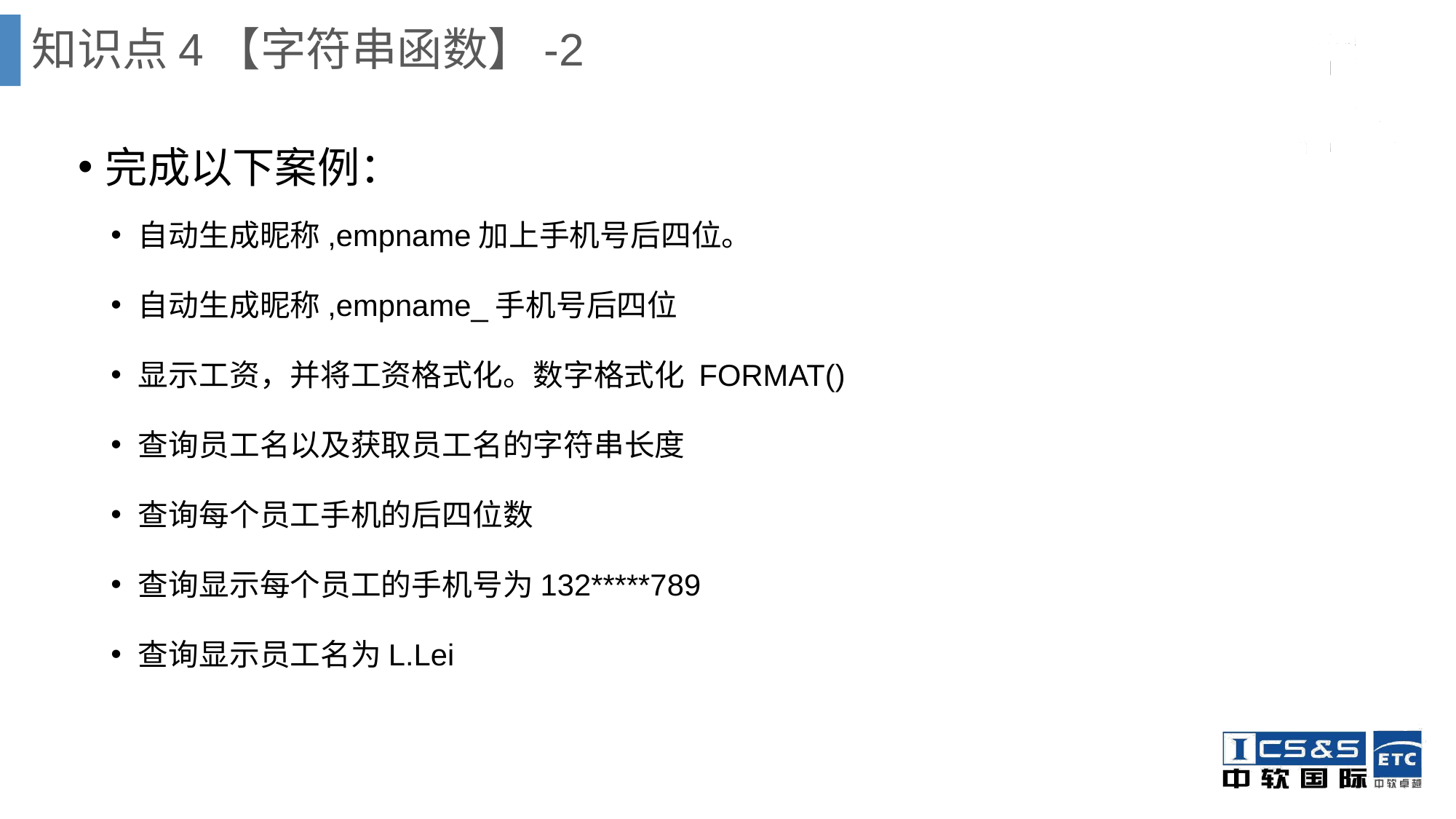

# 知识点4【字符串函数】-2
完成以下案例：
自动生成昵称,empname加上手机号后四位。
自动生成昵称,empname_手机号后四位
显示工资，并将工资格式化。数字格式化 FORMAT()
查询员工名以及获取员工名的字符串长度
查询每个员工手机的后四位数
查询显示每个员工的手机号为132*****789
查询显示员工名为L.Lei